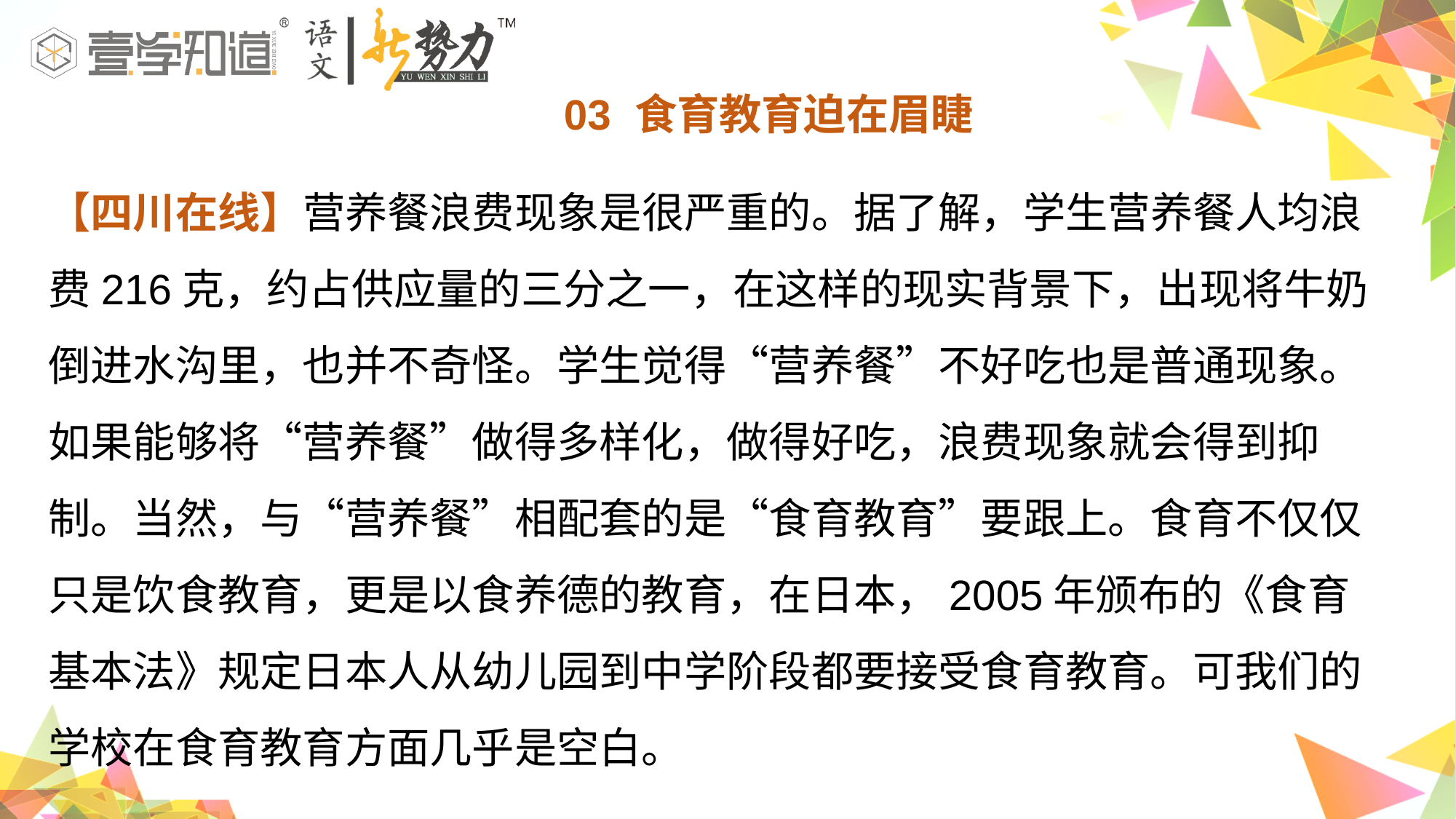

食育教育迫在眉睫
03
【四川在线】营养餐浪费现象是很严重的。据了解，学生营养餐人均浪费216克，约占供应量的三分之一，在这样的现实背景下，出现将牛奶倒进水沟里，也并不奇怪。学生觉得“营养餐”不好吃也是普通现象。如果能够将“营养餐”做得多样化，做得好吃，浪费现象就会得到抑制。当然，与“营养餐”相配套的是“食育教育”要跟上。食育不仅仅只是饮食教育，更是以食养德的教育，在日本，2005年颁布的《食育基本法》规定日本人从幼儿园到中学阶段都要接受食育教育。可我们的学校在食育教育方面几乎是空白。